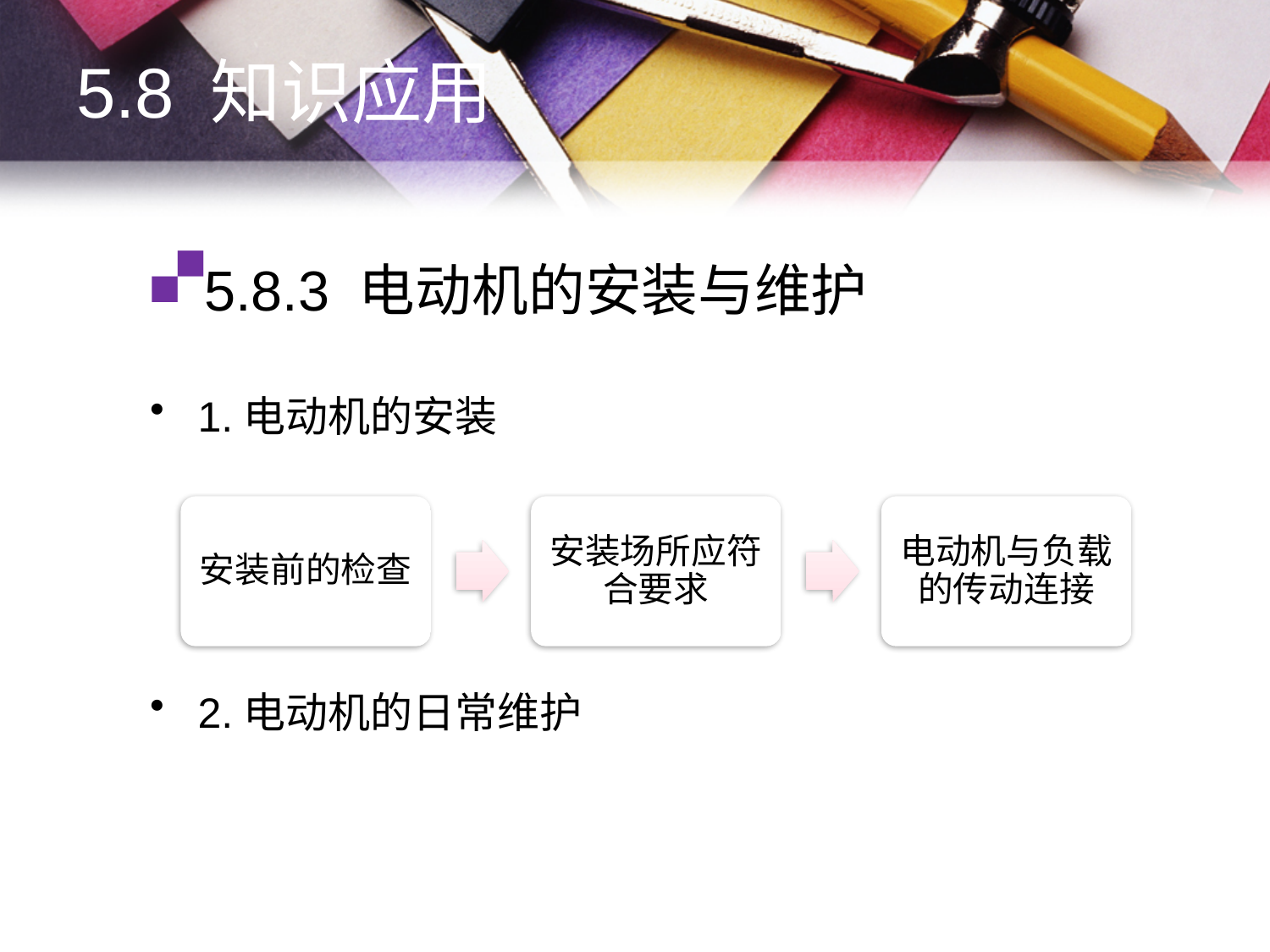

5.8 知识应用
# 5.8.3 电动机的安装与维护
1.电动机的安装

2.电动机的日常维护
安装前的检查

安装场所应符合要求

电动机与负载的传动连接